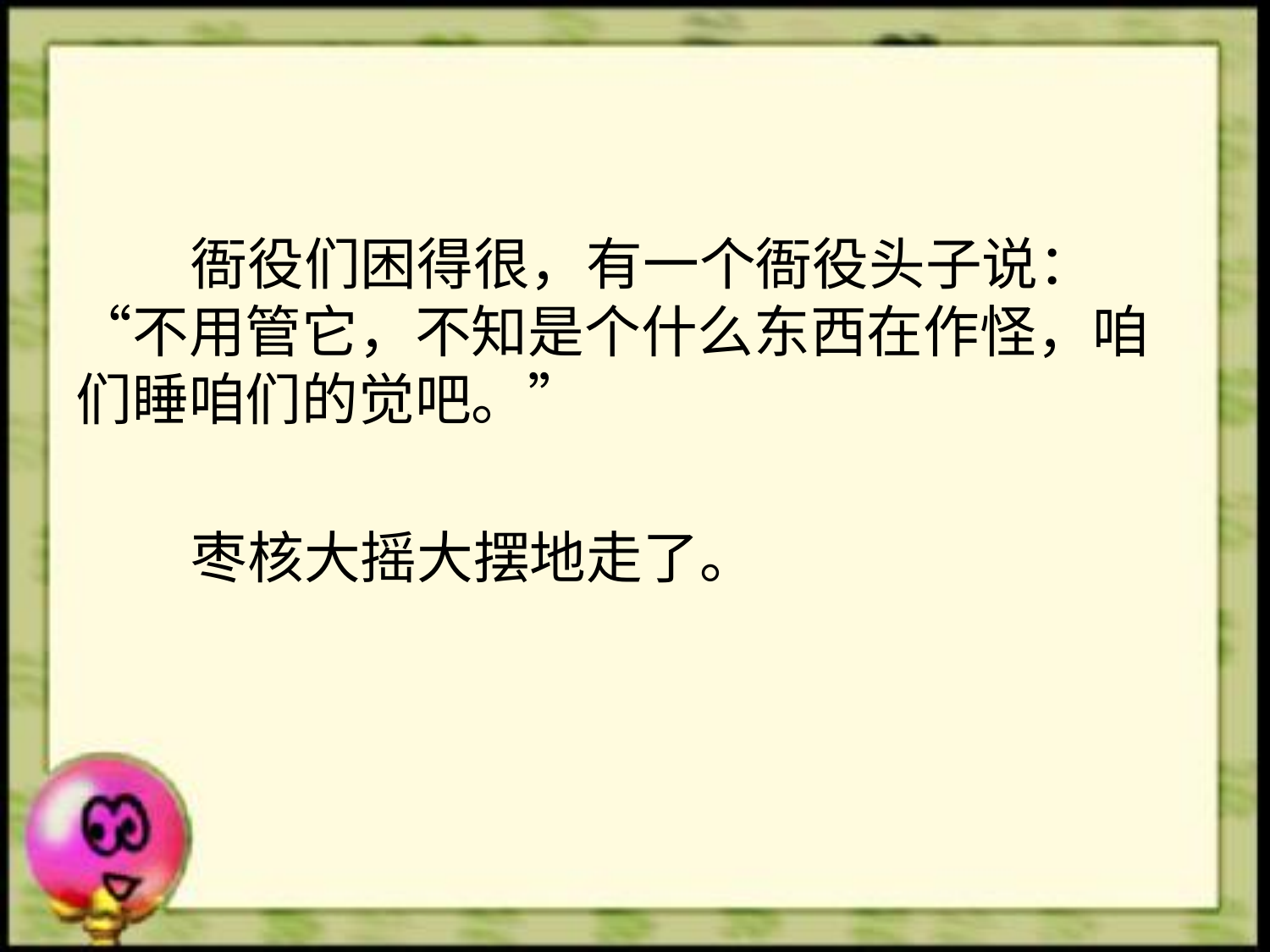

#
        衙役们困得很，有一个衙役头子说：“不用管它，不知是个什么东西在作怪，咱们睡咱们的觉吧。”

        枣核大摇大摆地走了。